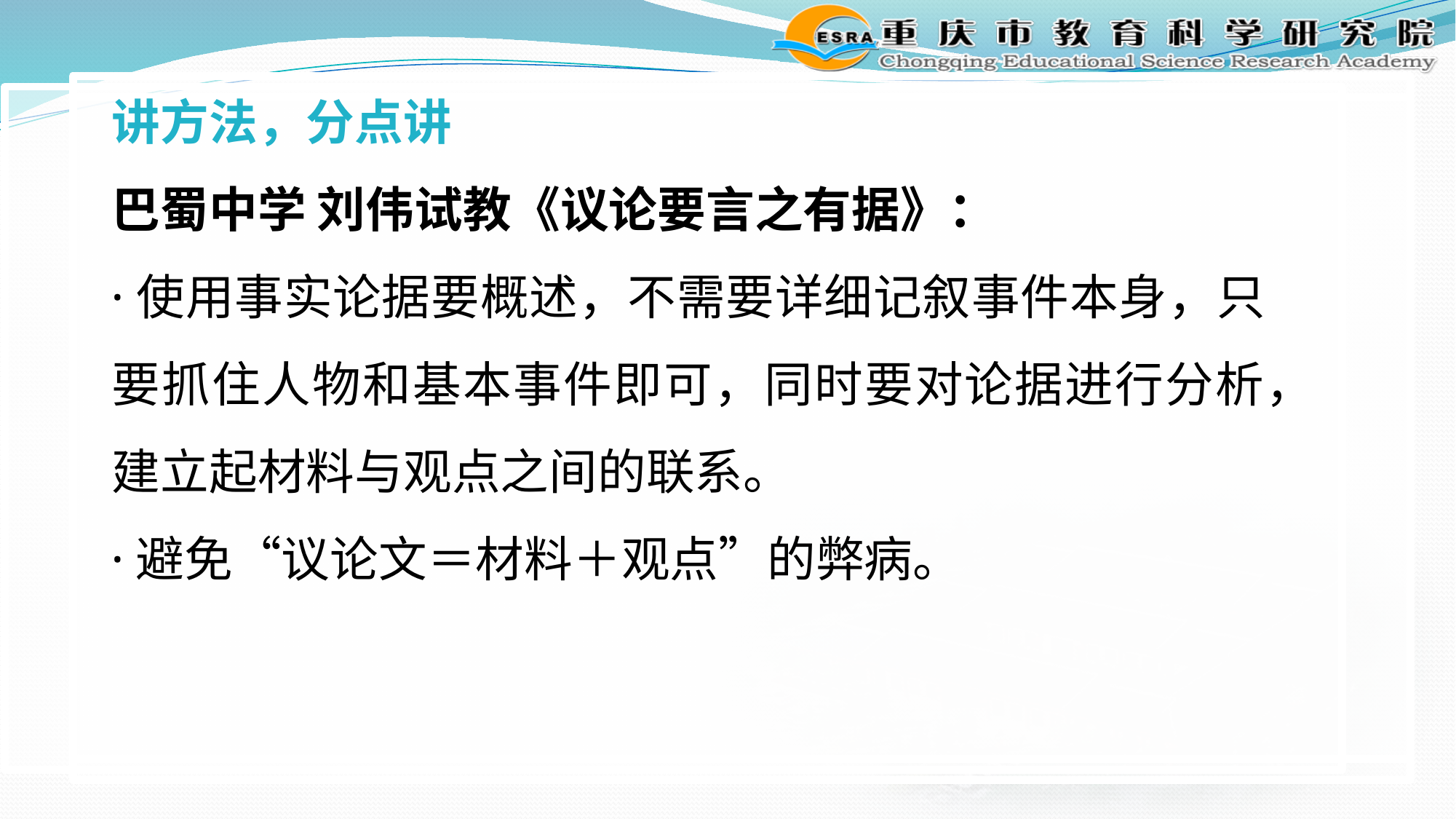

讲方法，分点讲
巴蜀中学 刘伟试教《议论要言之有据》：
·使用事实论据要概述，不需要详细记叙事件本身，只要抓住人物和基本事件即可，同时要对论据进行分析，建立起材料与观点之间的联系。
·避免“议论文＝材料＋观点”的弊病。